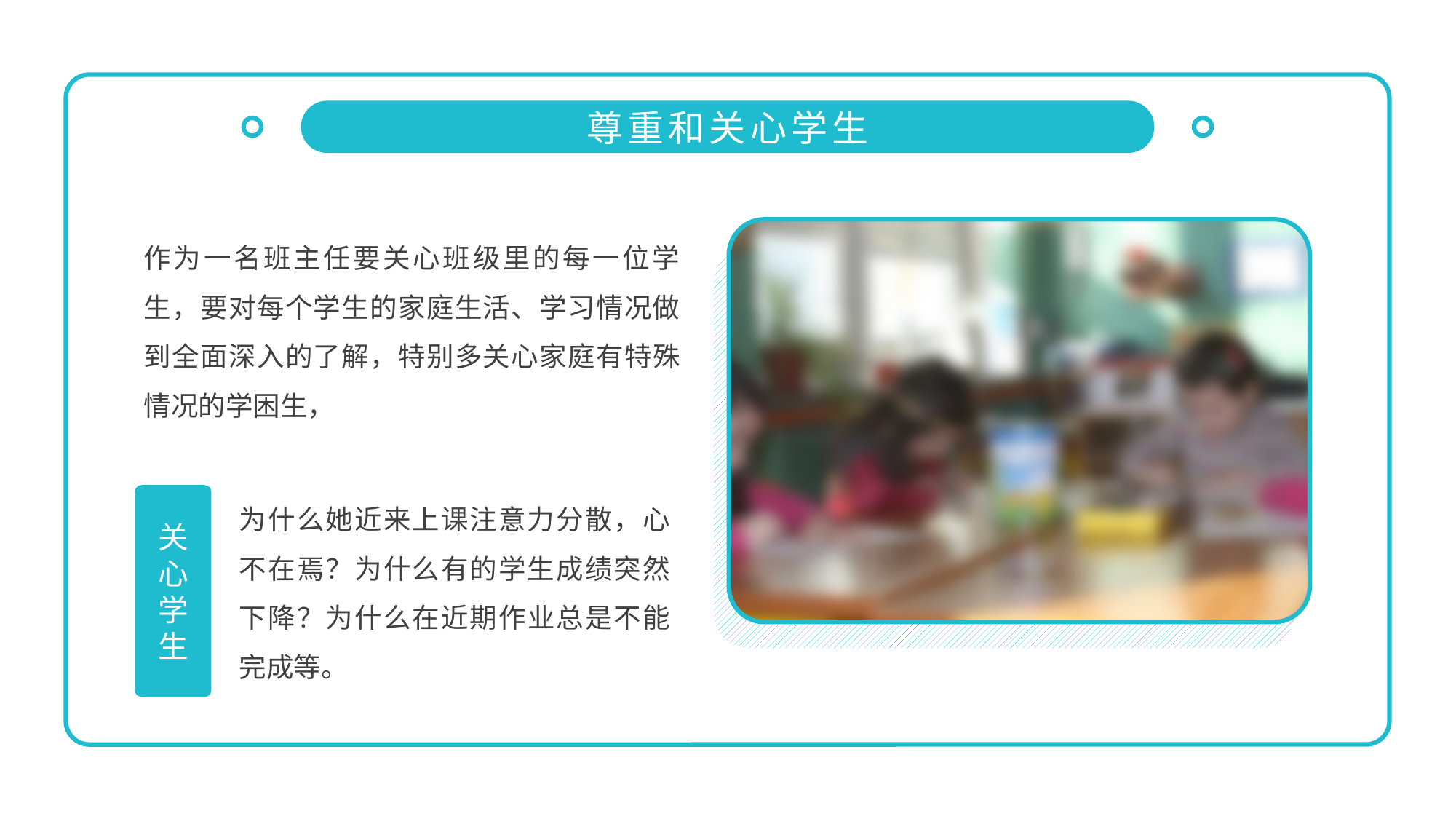

尊重和关心学生

作为一名班主任要关心班级里的每一位学生，要对每个学生的家庭生活、学习情况做到全面深入的了解，特别多关心家庭有特殊情况的学困生，
为什么她近来上课注意力分散，心不在焉？为什么有的学生成绩突然下降？为什么在近期作业总是不能完成等。
关心学生